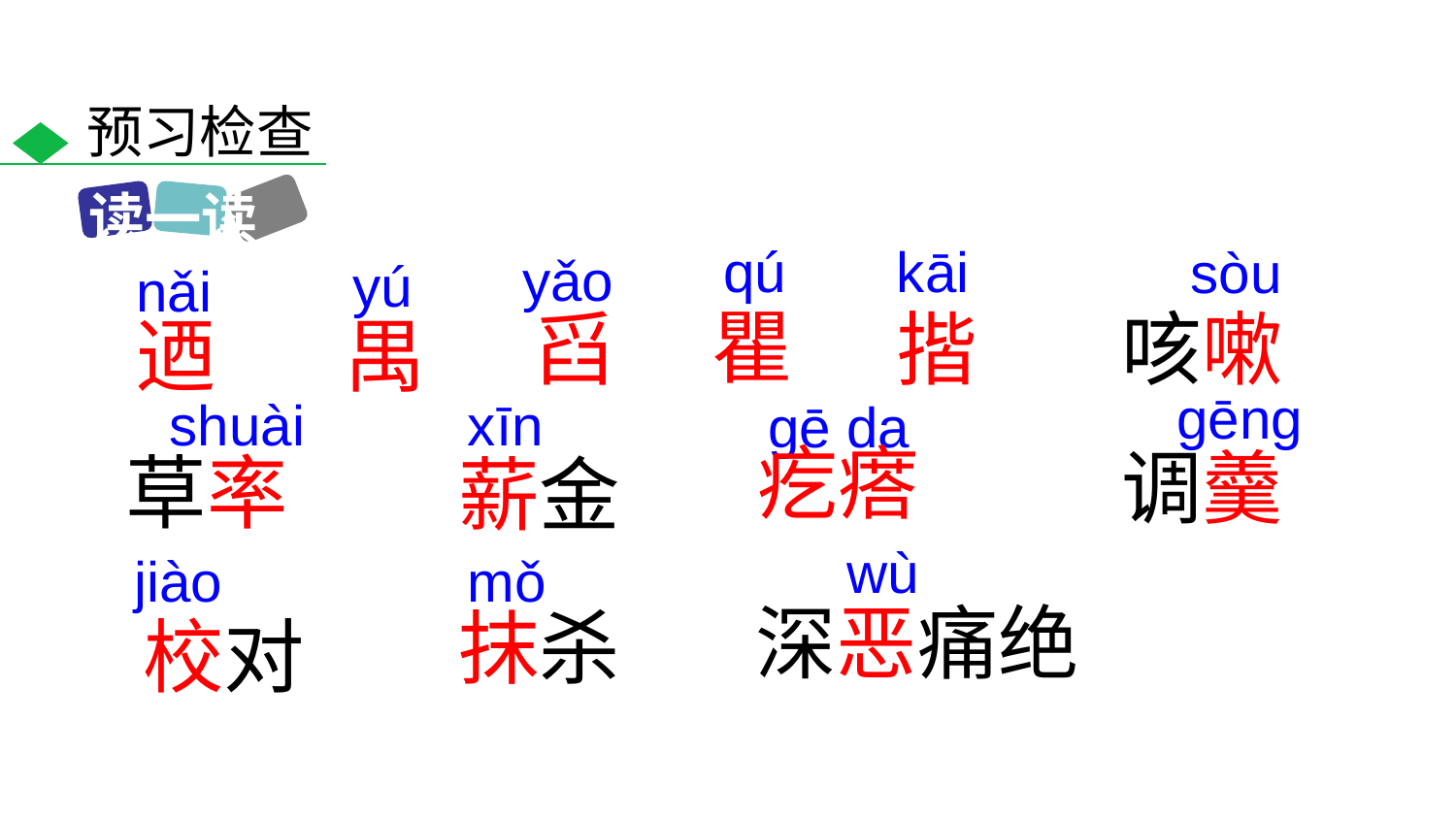

预习检查

读一读

qú
kāi
sòu
yǎo
yú
nǎi
瞿
舀
咳嗽
揩
迺
禺
ɡēnɡ
shuài
xīn
ɡē da
疙瘩
调羹
草率
薪金
wù
jiào
mǒ
深恶痛绝
抹杀
校对